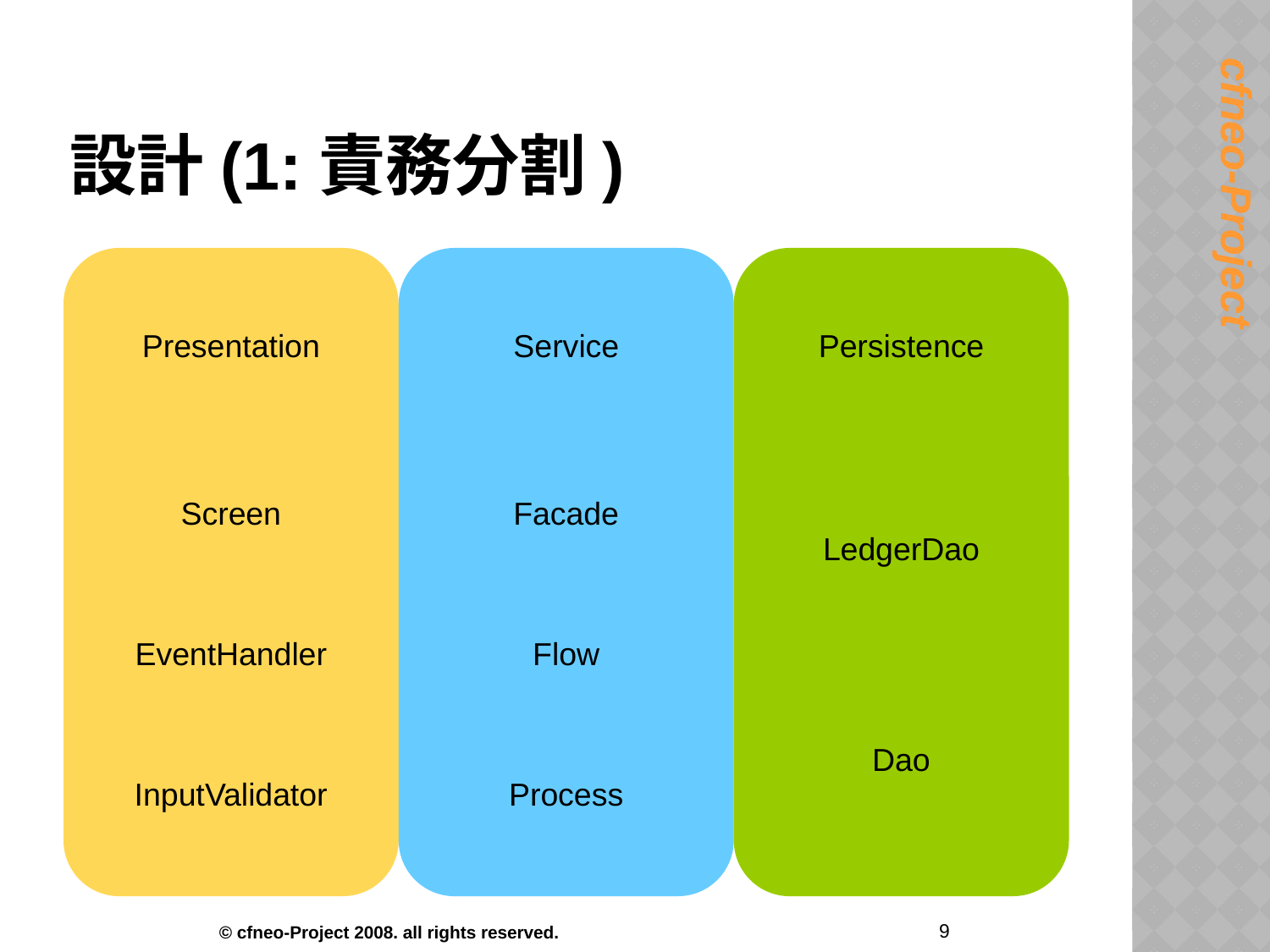

# 設計(1:責務分割)
Presentation
Screen
EventHandler
Service
Facade
Persistence
LedgerDao
InputValidator
Flow
Process
Dao
9
© cfneo-Project 2008. all rights reserved.